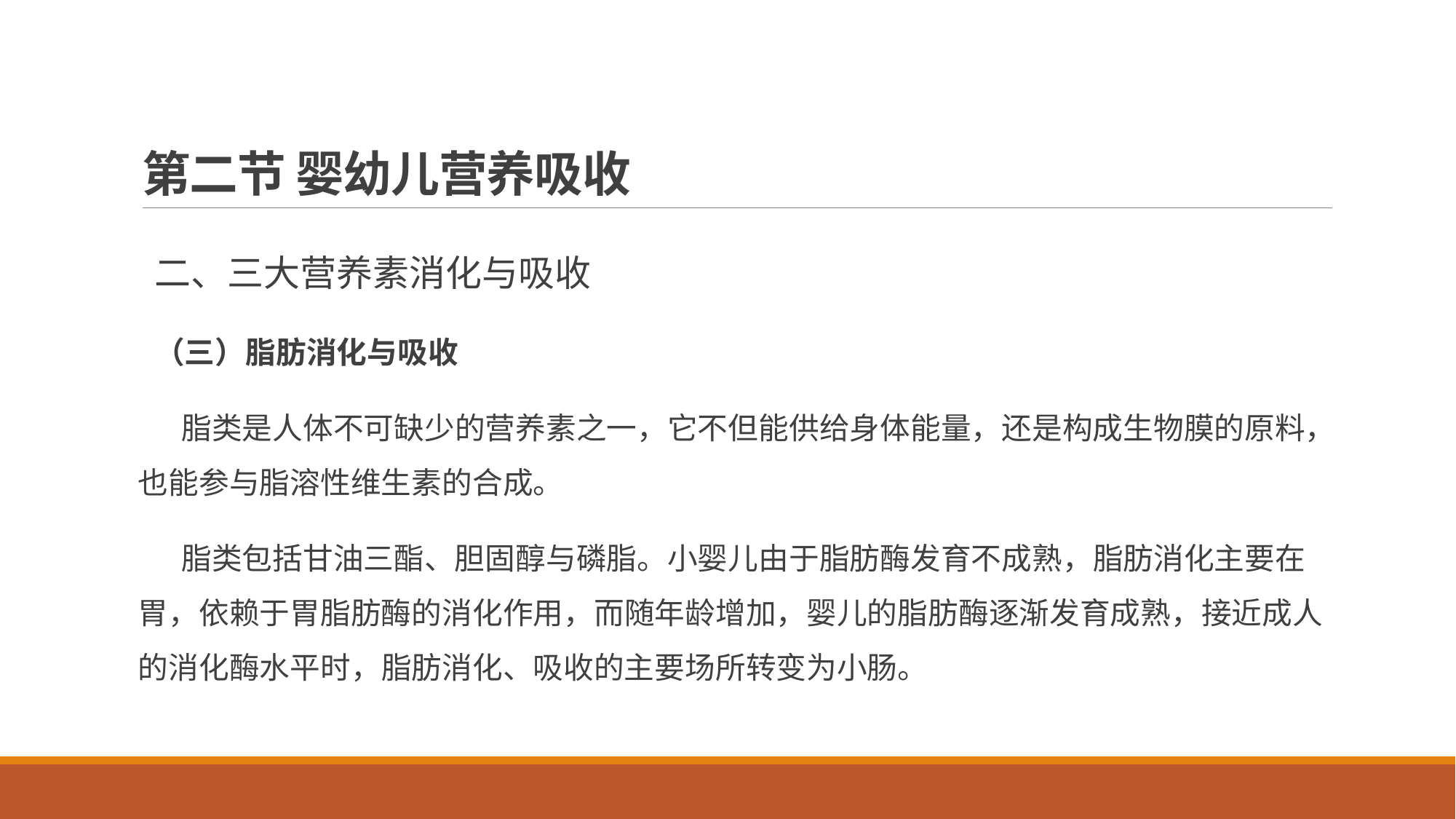

# 第二节 婴幼儿营养吸收
二、三大营养素消化与吸收
（三）脂肪消化与吸收
脂类是人体不可缺少的营养素之一，它不但能供给身体能量，还是构成生物膜的原料，也能参与脂溶性维生素的合成。
脂类包括甘油三酯、胆固醇与磷脂。小婴儿由于脂肪酶发育不成熟，脂肪消化主要在胃，依赖于胃脂肪酶的消化作用，而随年龄增加，婴儿的脂肪酶逐渐发育成熟，接近成人的消化酶水平时，脂肪消化、吸收的主要场所转变为小肠。